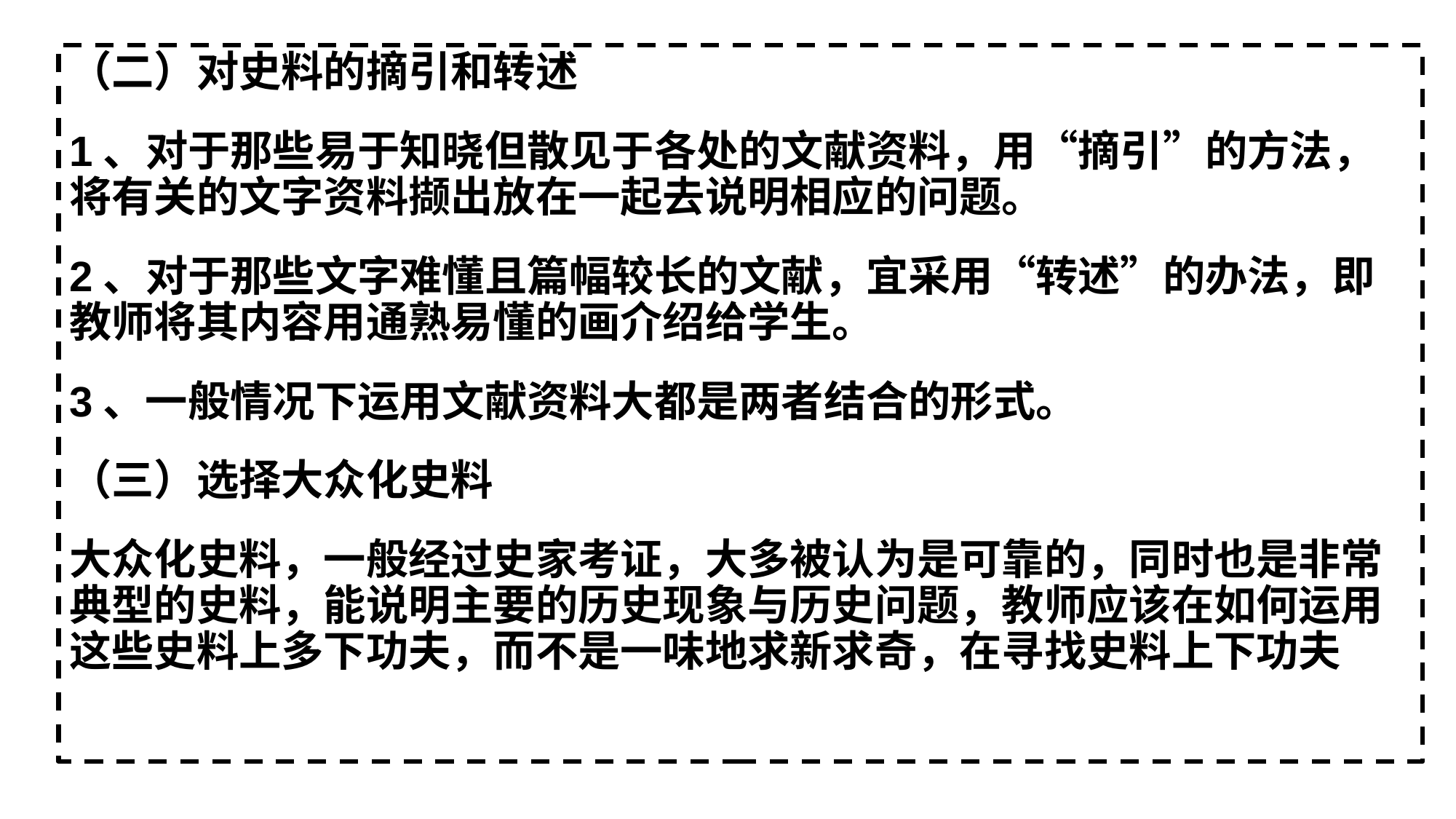

# （二）对史料的摘引和转述
1、对于那些易于知晓但散见于各处的文献资料，用“摘引”的方法，将有关的文字资料撷出放在一起去说明相应的问题。
2、对于那些文字难懂且篇幅较长的文献，宜采用“转述”的办法，即教师将其内容用通熟易懂的画介绍给学生。
3、一般情况下运用文献资料大都是两者结合的形式。
（三）选择大众化史料
大众化史料，一般经过史家考证，大多被认为是可靠的，同时也是非常典型的史料，能说明主要的历史现象与历史问题，教师应该在如何运用这些史料上多下功夫，而不是一味地求新求奇，在寻找史料上下功夫